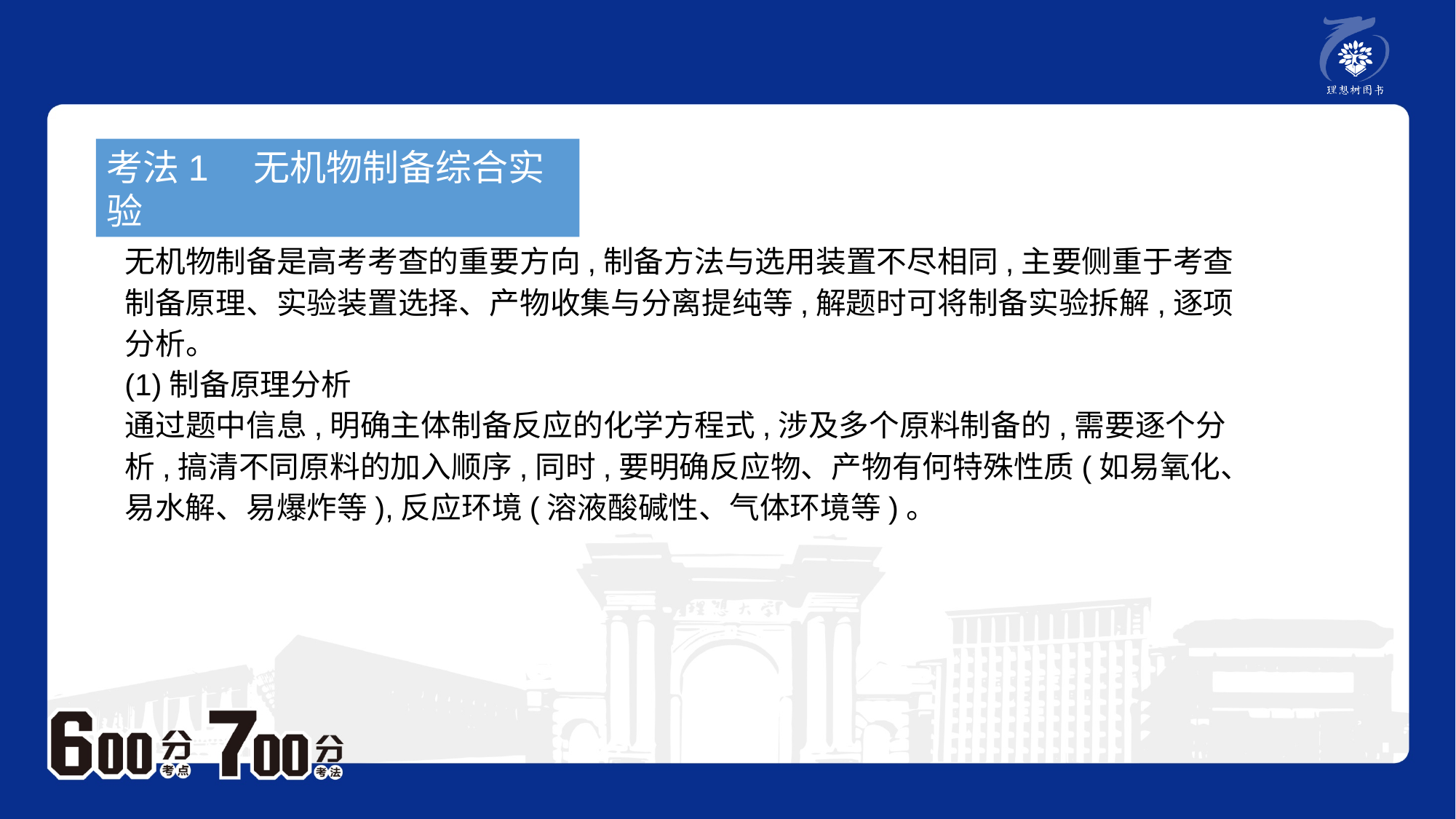

考法1　无机物制备综合实验
无机物制备是高考考查的重要方向,制备方法与选用装置不尽相同,主要侧重于考查制备原理、实验装置选择、产物收集与分离提纯等,解题时可将制备实验拆解,逐项分析。
(1)制备原理分析
通过题中信息,明确主体制备反应的化学方程式,涉及多个原料制备的,需要逐个分析,搞清不同原料的加入顺序,同时,要明确反应物、产物有何特殊性质(如易氧化、易水解、易爆炸等),反应环境(溶液酸碱性、气体环境等)。